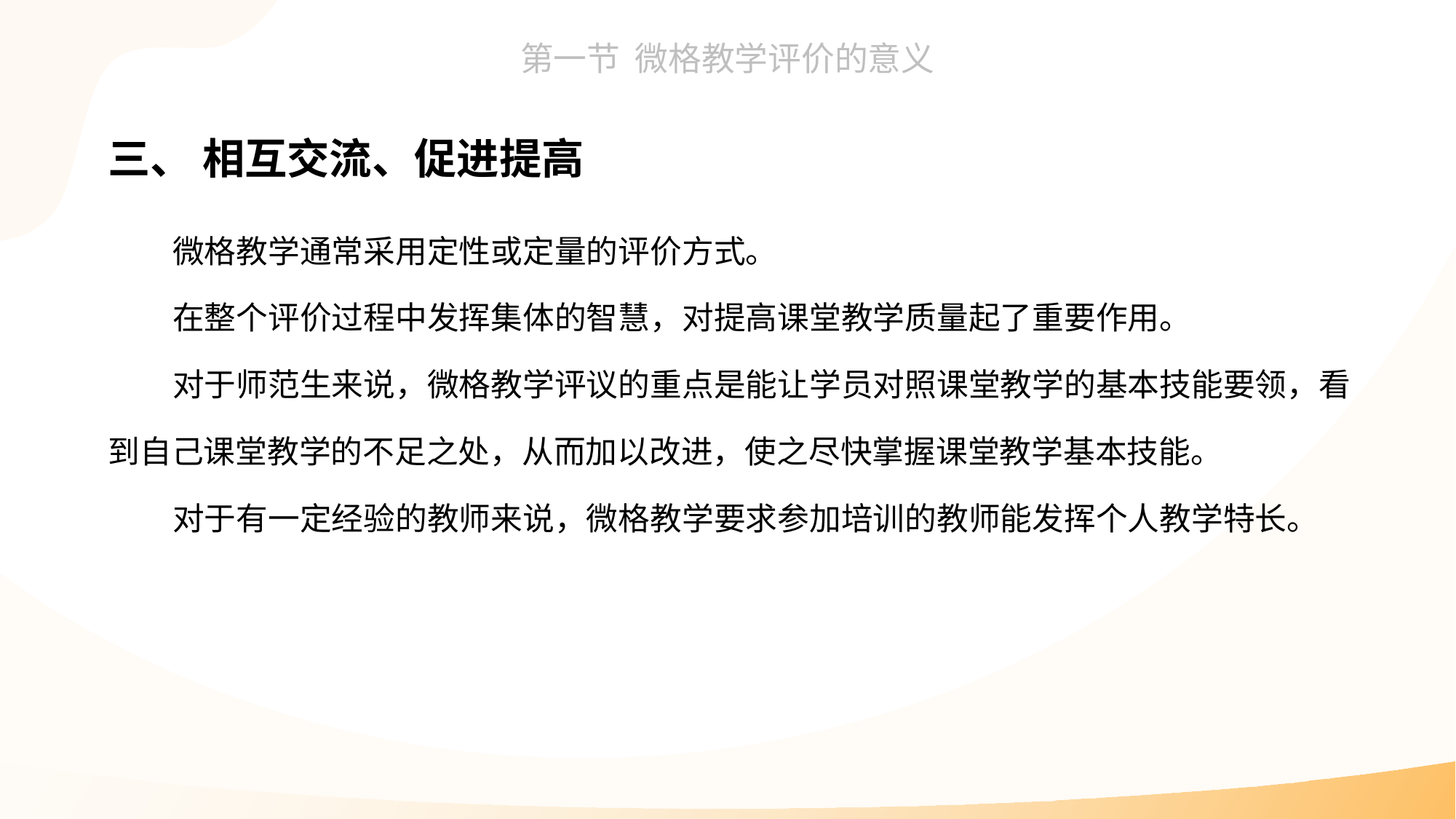

三、 相互交流、促进提高
微格教学通常采用定性或定量的评价方式。
在整个评价过程中发挥集体的智慧，对提高课堂教学质量起了重要作用。
对于师范生来说，微格教学评议的重点是能让学员对照课堂教学的基本技能要领，看到自己课堂教学的不足之处，从而加以改进，使之尽快掌握课堂教学基本技能。
对于有一定经验的教师来说，微格教学要求参加培训的教师能发挥个人教学特长。